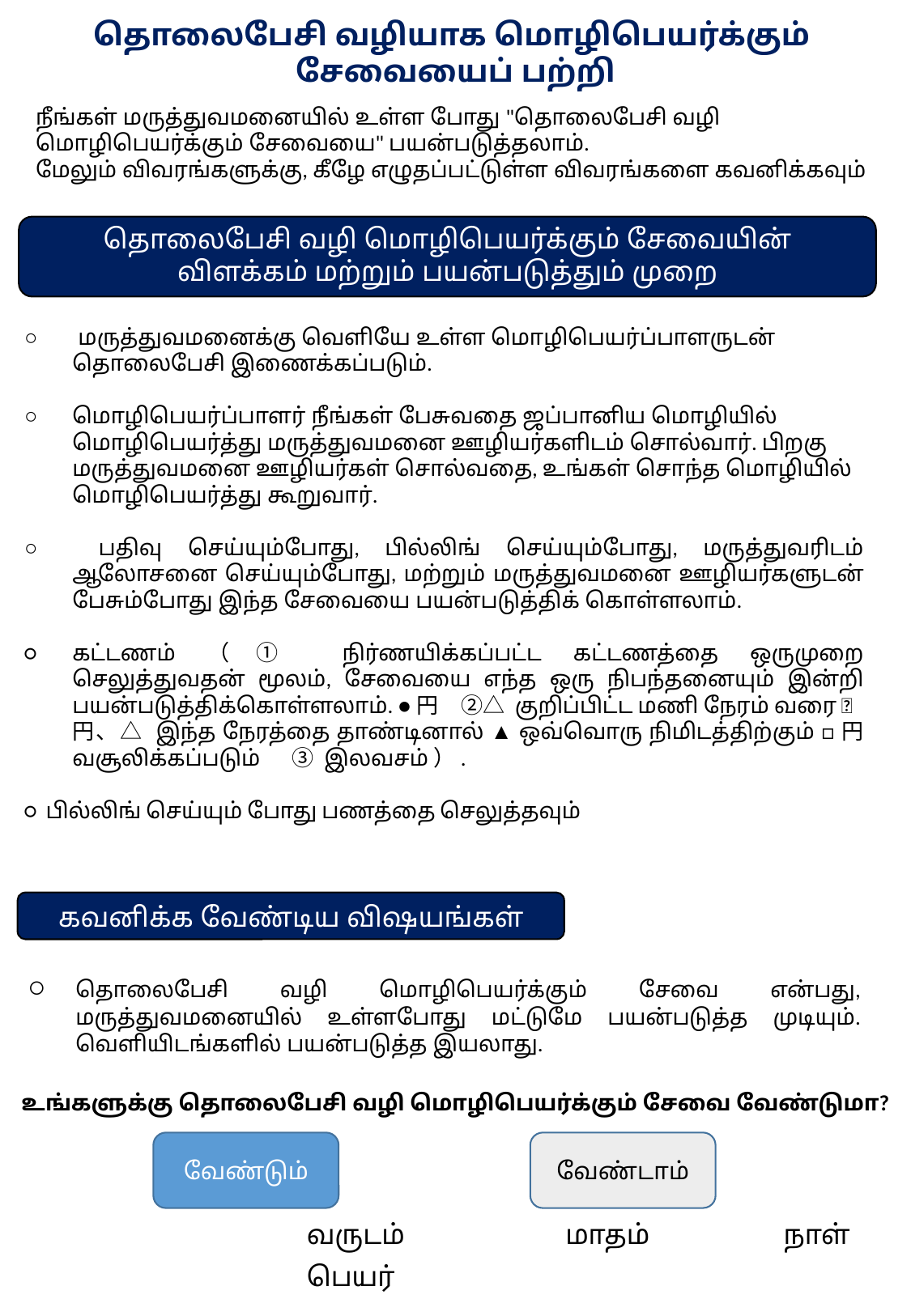

தொலைபேசி வழியாக மொழிபெயர்க்கும்
சேவையைப் பற்றி

நீங்கள் மருத்துவமனையில் உள்ள போது "தொலைபேசி வழி மொழிபெயர்க்கும் சேவையை" பயன்படுத்தலாம்.
மேலும் விவரங்களுக்கு, கீழே எழுதப்பட்டுள்ள விவரங்களை கவனிக்கவும்

தொலைபேசி வழி மொழிபெயர்க்கும் சேவையின் விளக்கம் மற்றும் பயன்படுத்தும் முறை
○	 மருத்துவமனைக்கு வெளியே உள்ள மொழிபெயர்ப்பாளருடன் தொலைபேசி இணைக்கப்படும்.

○	மொழிபெயர்ப்பாளர் நீங்கள் பேசுவதை ஜப்பானிய மொழியில் மொழிபெயர்த்து மருத்துவமனை ஊழியர்களிடம் சொல்வார். பிறகு மருத்துவமனை ஊழியர்கள் சொல்வதை, உங்கள் சொந்த மொழியில் மொழிபெயர்த்து கூறுவார்.

○	 பதிவு செய்யும்போது, பில்லிங் செய்யும்போது, மருத்துவரிடம் ஆலோசனை செய்யும்போது, மற்றும் மருத்துவமனை ஊழியர்களுடன் பேசும்போது இந்த சேவையை பயன்படுத்திக் கொள்ளலாம்.

○	கட்டணம்（① நிர்ணயிக்கப்பட்ட கட்டணத்தை ஒருமுறை செலுத்துவதன் மூலம், சேவையை எந்த ஒரு நிபந்தனையும் இன்றி பயன்படுத்திக்கொள்ளலாம். ●円　②△ குறிப்பிட்ட மணி நேரம் வரை ◆円、△ இந்த நேரத்தை தாண்டினால் ▲ ஒவ்வொரு நிமிடத்திற்கும் □円 வசூலிக்கப்படும் 　③ இலவசம்）.

○  பில்லிங் செய்யும் போது பணத்தை செலுத்தவும்
金額の部分は各医療機関にて設定の上、編集してください
கவனிக்க வேண்டிய விஷயங்கள்
○	தொலைபேசி வழி மொழிபெயர்க்கும் சேவை என்பது, மருத்துவமனையில் உள்ளபோது மட்டுமே பயன்படுத்த முடியும். வெளியிடங்களில் பயன்படுத்த இயலாது.
உங்களுக்கு தொலைபேசி வழி மொழிபெயர்க்கும் சேவை வேண்டுமா?
வேண்டும்
வேண்டாம்
　　　　　　　　　　வருடம் 　　　　　 மாதம் 　　　　 நாள்
　　　　　　　　　　பெயர்